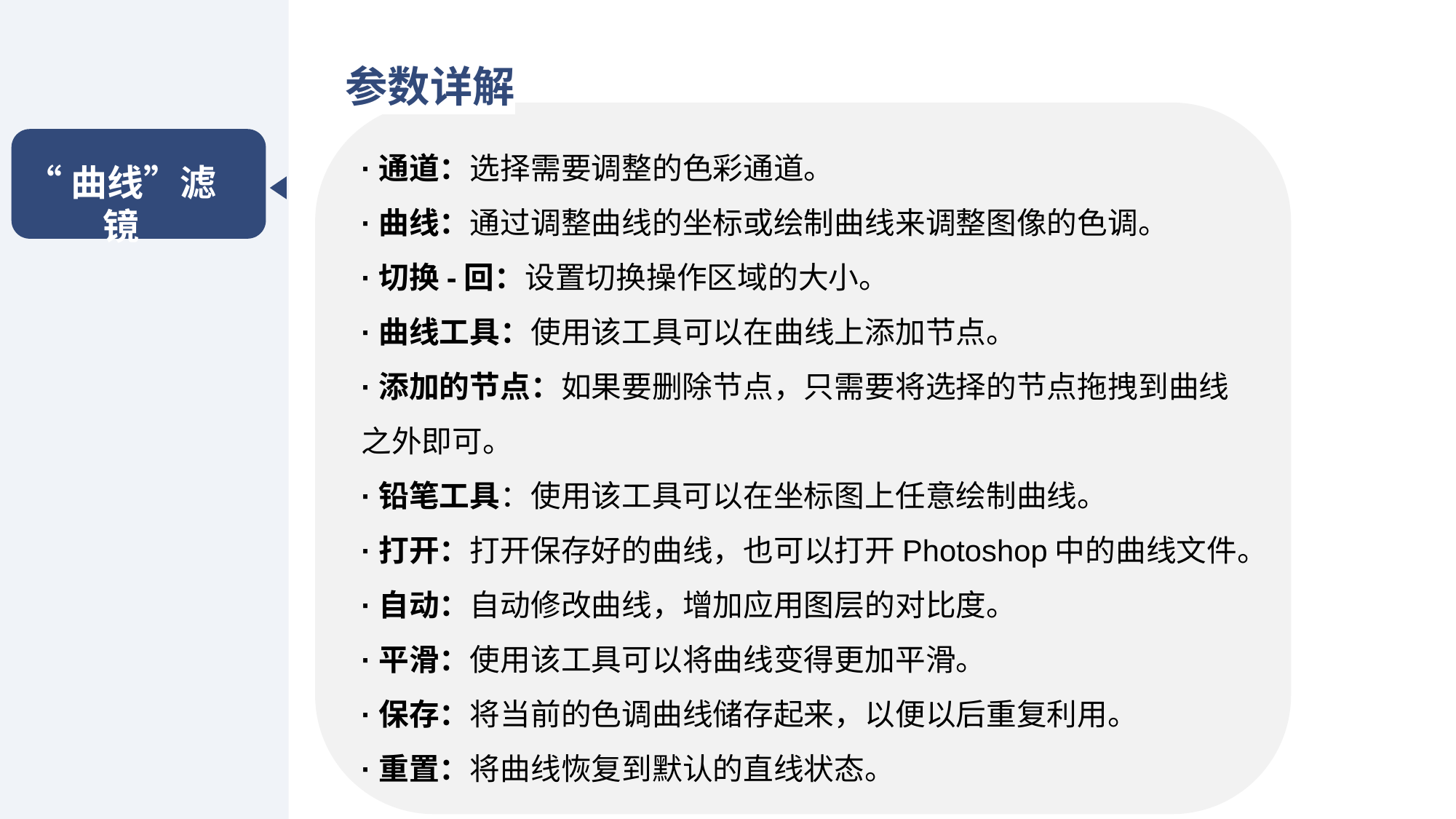

参数详解
·通道：选择需要调整的色彩通道。
·曲线：通过调整曲线的坐标或绘制曲线来调整图像的色调。
·切换-回：设置切换操作区域的大小。
·曲线工具：使用该工具可以在曲线上添加节点。
·添加的节点：如果要删除节点，只需要将选择的节点拖拽到曲线之外即可。
·铅笔工具：使用该工具可以在坐标图上任意绘制曲线。
·打开：打开保存好的曲线，也可以打开Photoshop中的曲线文件。
·自动：自动修改曲线，增加应用图层的对比度。
·平滑：使用该工具可以将曲线变得更加平滑。
·保存：将当前的色调曲线储存起来，以便以后重复利用。
·重置：将曲线恢复到默认的直线状态。

“曲线”滤镜